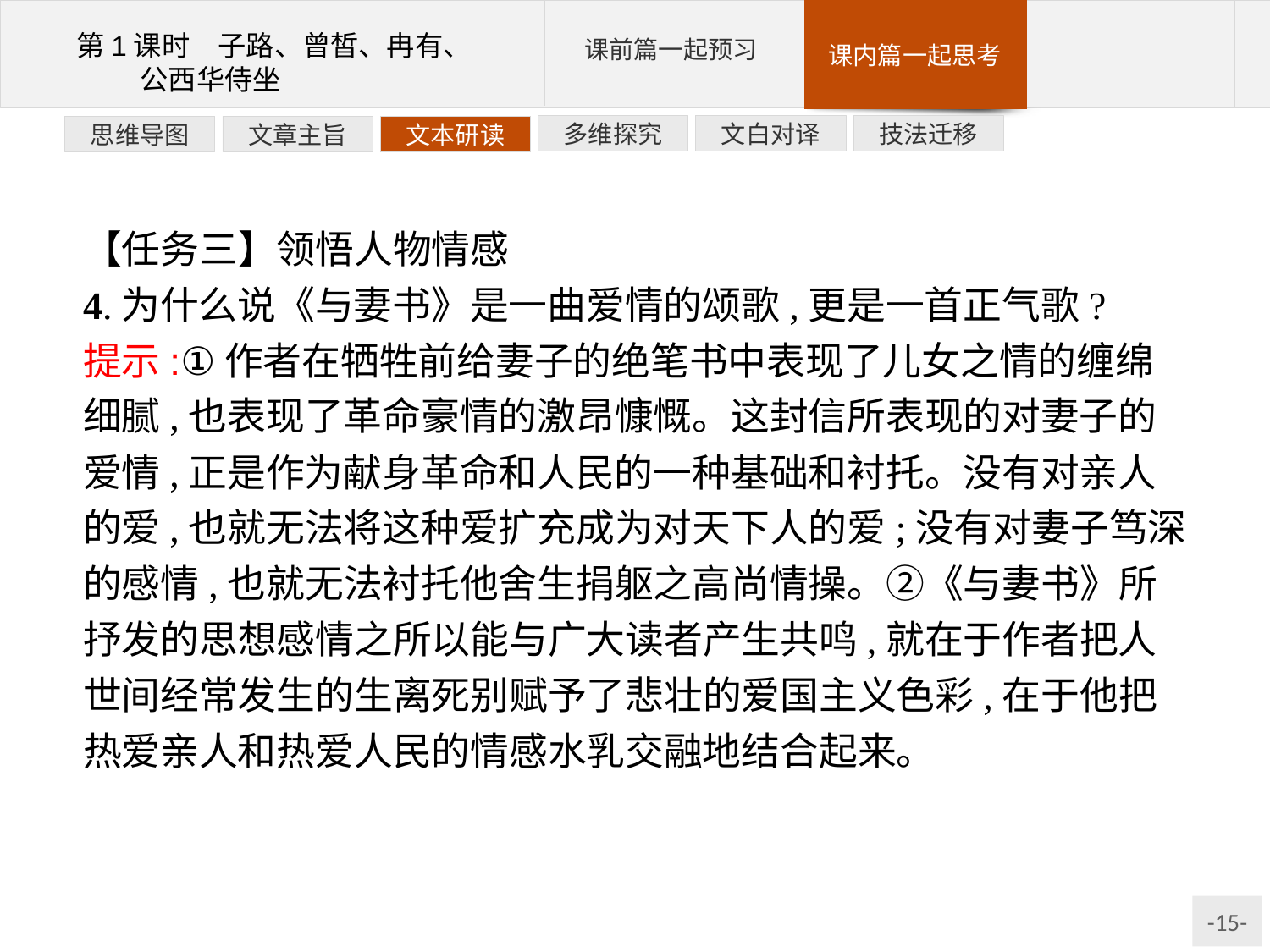

技法迁移
文白对译
多维探究
文本研读
文章主旨
思维导图
【任务三】领悟人物情感
4.为什么说《与妻书》是一曲爱情的颂歌,更是一首正气歌?
提示:①作者在牺牲前给妻子的绝笔书中表现了儿女之情的缠绵细腻,也表现了革命豪情的激昂慷慨。这封信所表现的对妻子的爱情,正是作为献身革命和人民的一种基础和衬托。没有对亲人的爱,也就无法将这种爱扩充成为对天下人的爱;没有对妻子笃深的感情,也就无法衬托他舍生捐躯之高尚情操。②《与妻书》所抒发的思想感情之所以能与广大读者产生共鸣,就在于作者把人世间经常发生的生离死别赋予了悲壮的爱国主义色彩,在于他把热爱亲人和热爱人民的情感水乳交融地结合起来。